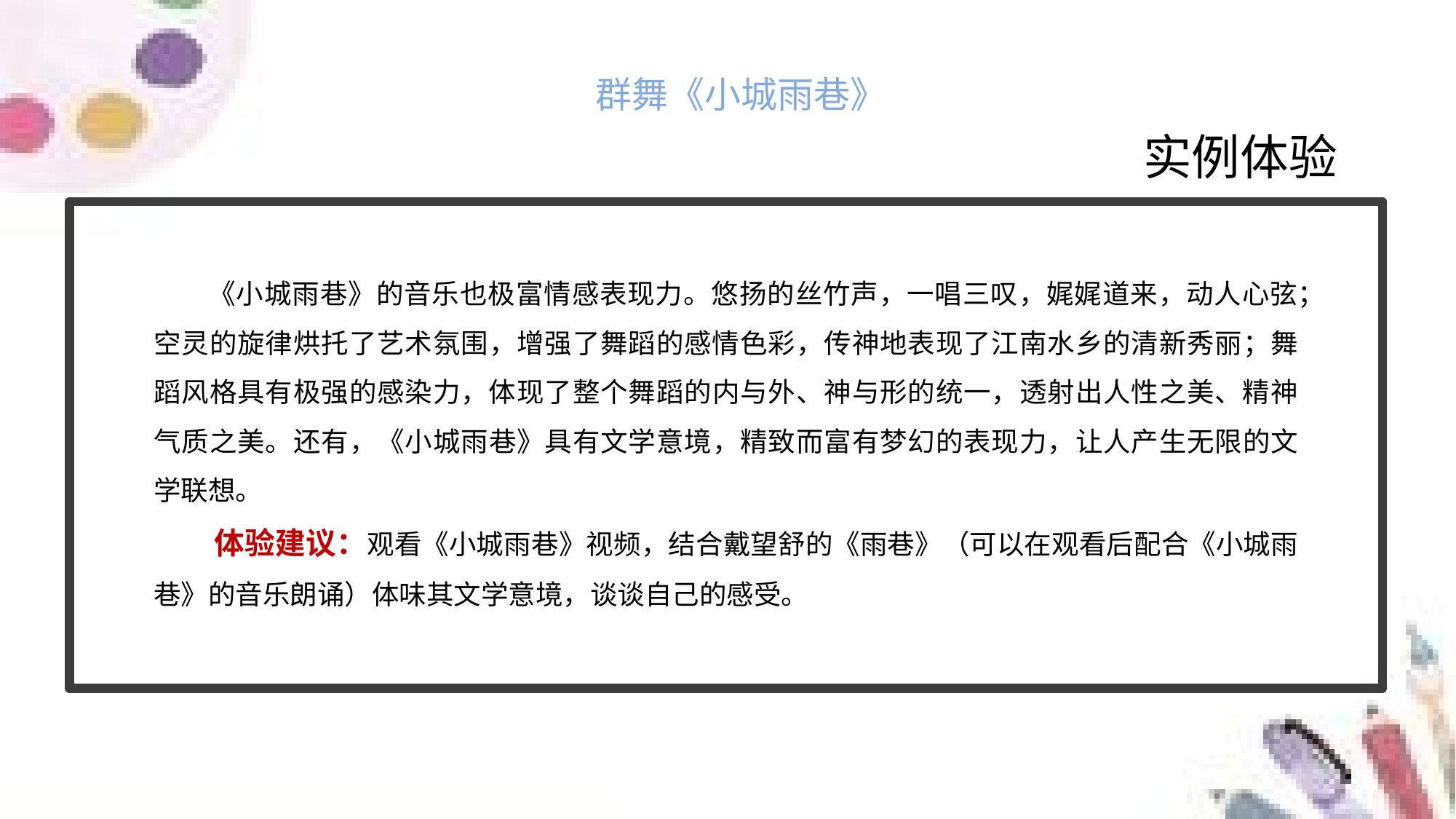

群舞《小城雨巷》
实例体验

《小城雨巷》的音乐也极富情感表现力。悠扬的丝竹声，一唱三叹，娓娓道来，动人心弦；空灵的旋律烘托了艺术氛围，增强了舞蹈的感情色彩，传神地表现了江南水乡的清新秀丽；舞蹈风格具有极强的感染力，体现了整个舞蹈的内与外、神与形的统一，透射出人性之美、精神气质之美。还有，《小城雨巷》具有文学意境，精致而富有梦幻的表现力，让人产生无限的文学联想。
体验建议：观看《小城雨巷》视频，结合戴望舒的《雨巷》（可以在观看后配合《小城雨巷》的音乐朗诵）体味其文学意境，谈谈自己的感受。